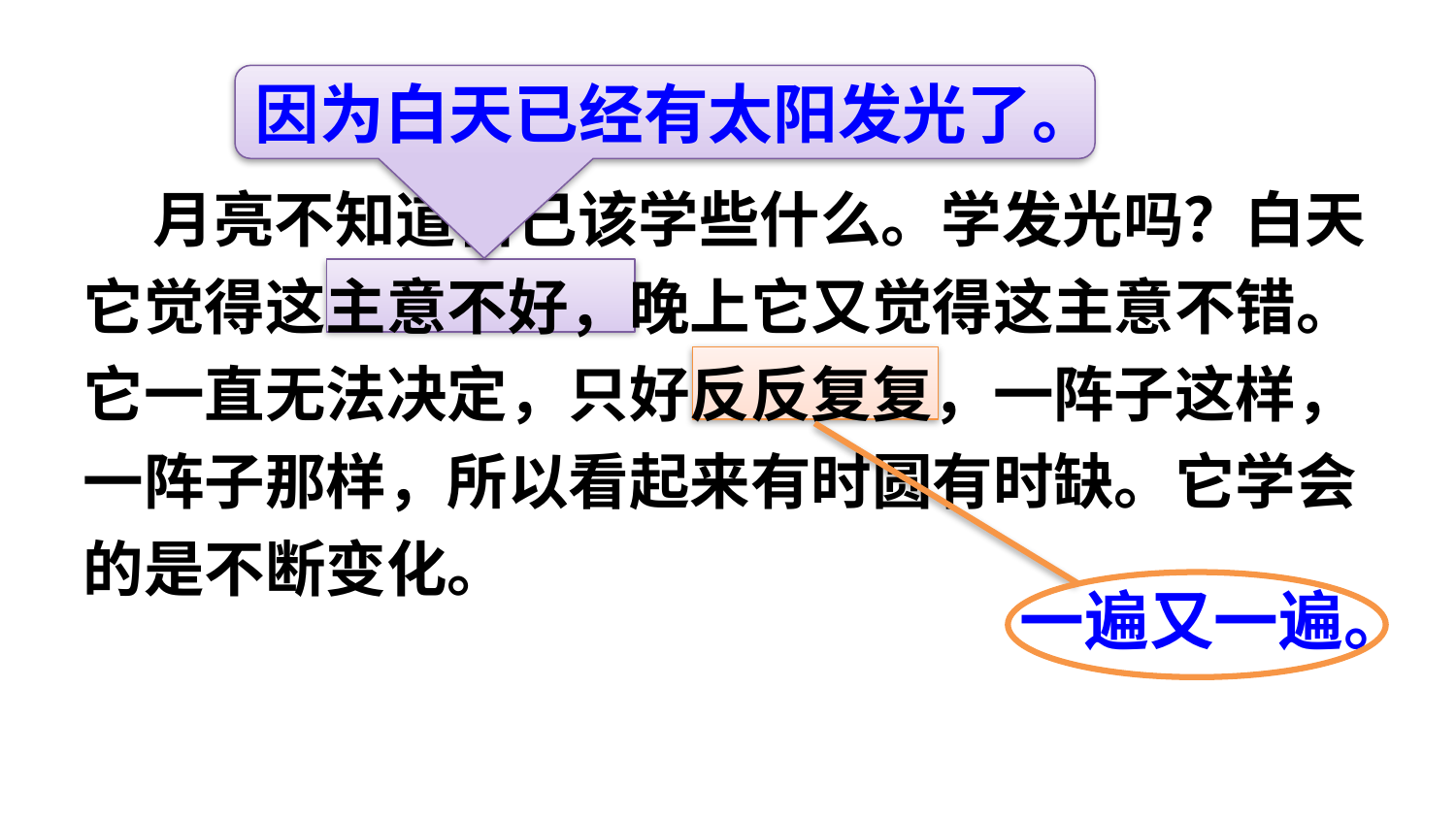

因为白天已经有太阳发光了。
    月亮不知道自己该学些什么。学发光吗？白天它觉得这主意不好，晚上它又觉得这主意不错。它一直无法决定，只好反反复复，一阵子这样，一阵子那样，所以看起来有时圆有时缺。它学会的是不断变化。
状元成才路
状元成才路
状元成才路
状元成才路
状元成才路
状元成才路
状元成才路
状元成才路
状元成才路
状元成才路
状元成才路
状元成才路
状元成才路
状元成才路
状元成才路
状元成才路
状元成才路

状元成才路
状元成才路
状元成才路
状元成才路
状元成才路
状元成才路
状元成才路
状元成才路
状元成才路
状元成才路
状元成才路
状元成才路
状元成才路
状元成才路
状元成才路
状元成才路
状元成才路
状元成才路
状元成才路
状元成才路

状元成才路
状元成才路
状元成才路
状元成才路
状元成才路
状元成才路
状元成才路
状元成才路
状元成才路
状元成才路
状元成才路
状元成才路
状元成才路
状元成才路
状元成才路
状元成才路
状元成才路
状元成才路

一遍又一遍。
状元成才路
状元成才路
状元成才路
状元成才路
状元成才路
状元成才路
状元成才路
状元成才路
状元成才路
状元成才路
状元成才路
状元成才路
状元成才路
状元成才路
状元成才路
状元成才路
状元成才路
状元成才路
状元成才路
状元成才路
状元成才路
状元成才路
状元成才路
状元成才路
状元成才路
状元成才路
状元成才路
状元成才路
状元成才路
状元成才路
状元成才路
状元成才路
状元成才路
状元成才路
状元成才路
状元成才路
状元成才路
状元成才路
状元成才路
状元成才路
状元成才路
状元成才路
状元成才路
状元成才路
状元成才路